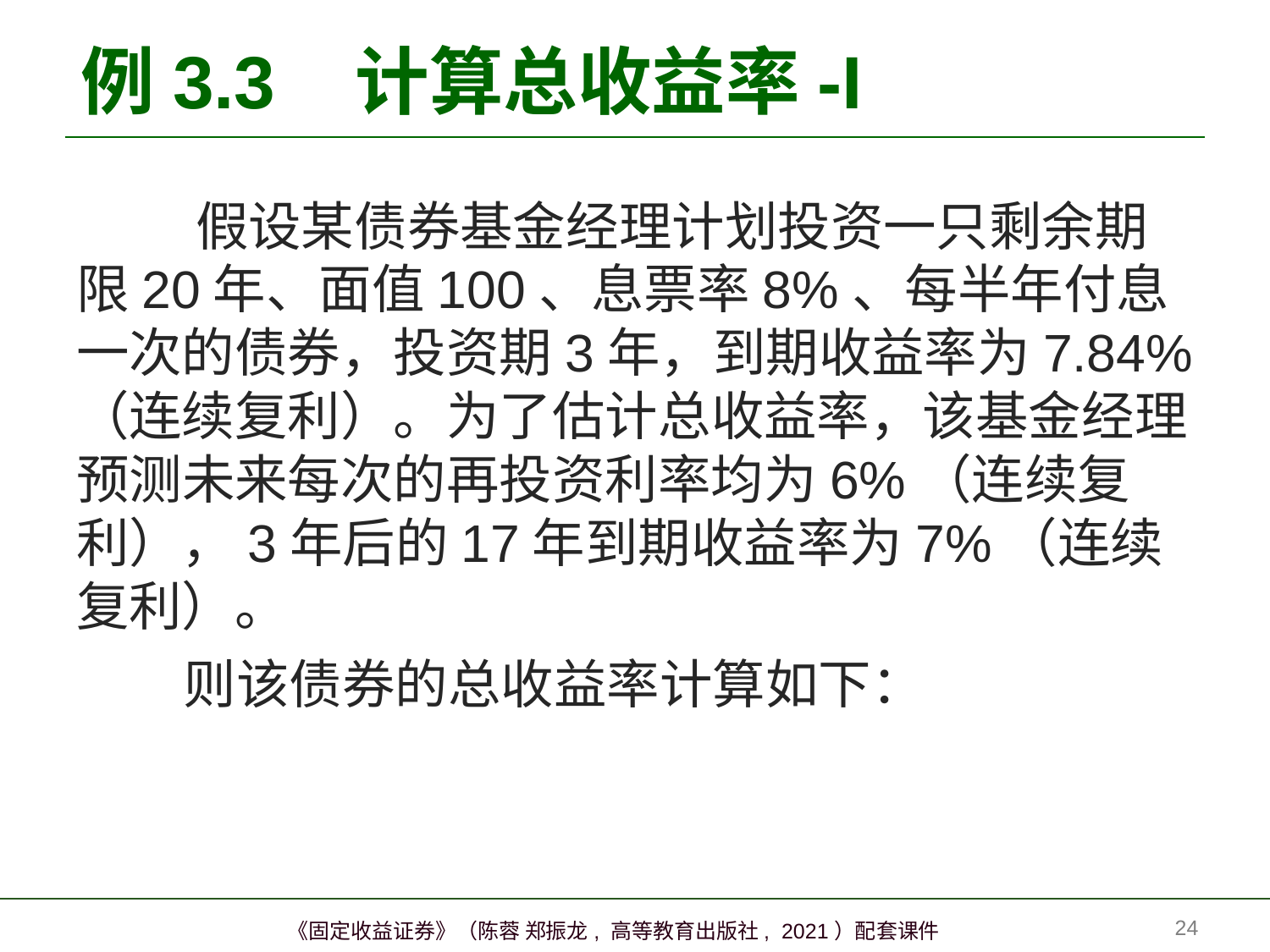

# 例3.3   计算总收益率-I
         假设某债券基金经理计划投资一只剩余期限20年、面值100、息票率8%、每半年付息一次的债券，投资期3年，到期收益率为7.84%（连续复利）。为了估计总收益率，该基金经理预测未来每次的再投资利率均为6%（连续复利），3年后的17年到期收益率为7%（连续复利）。
        则该债券的总收益率计算如下：
24